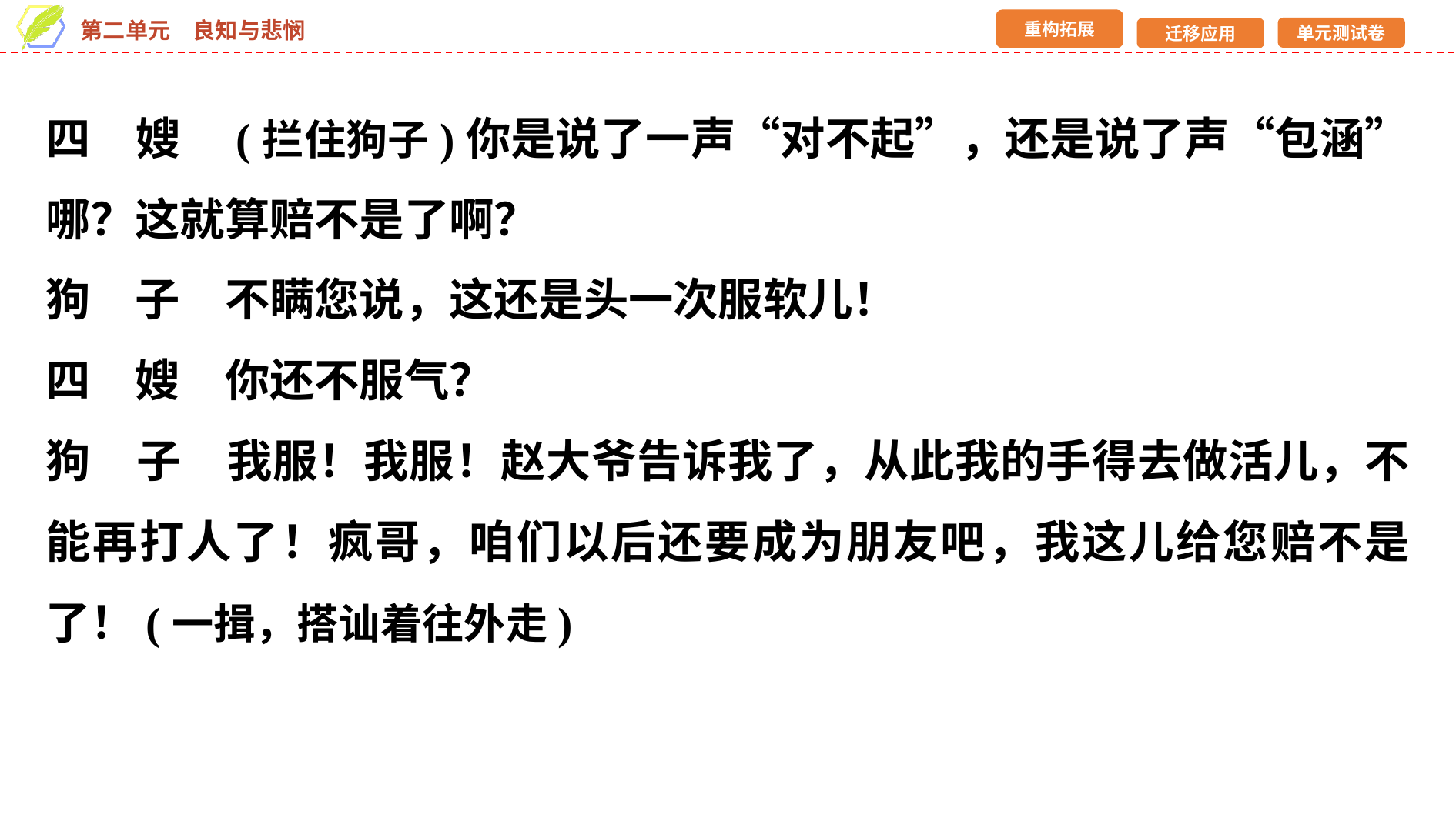

四　嫂　(拦住狗子)你是说了一声“对不起”，还是说了声“包涵”哪？这就算赔不是了啊？
狗　子　不瞒您说，这还是头一次服软儿！
四　嫂　你还不服气？
狗　子　我服！我服！赵大爷告诉我了，从此我的手得去做活儿，不能再打人了！疯哥，咱们以后还要成为朋友吧，我这儿给您赔不是了！(一揖，搭讪着往外走)